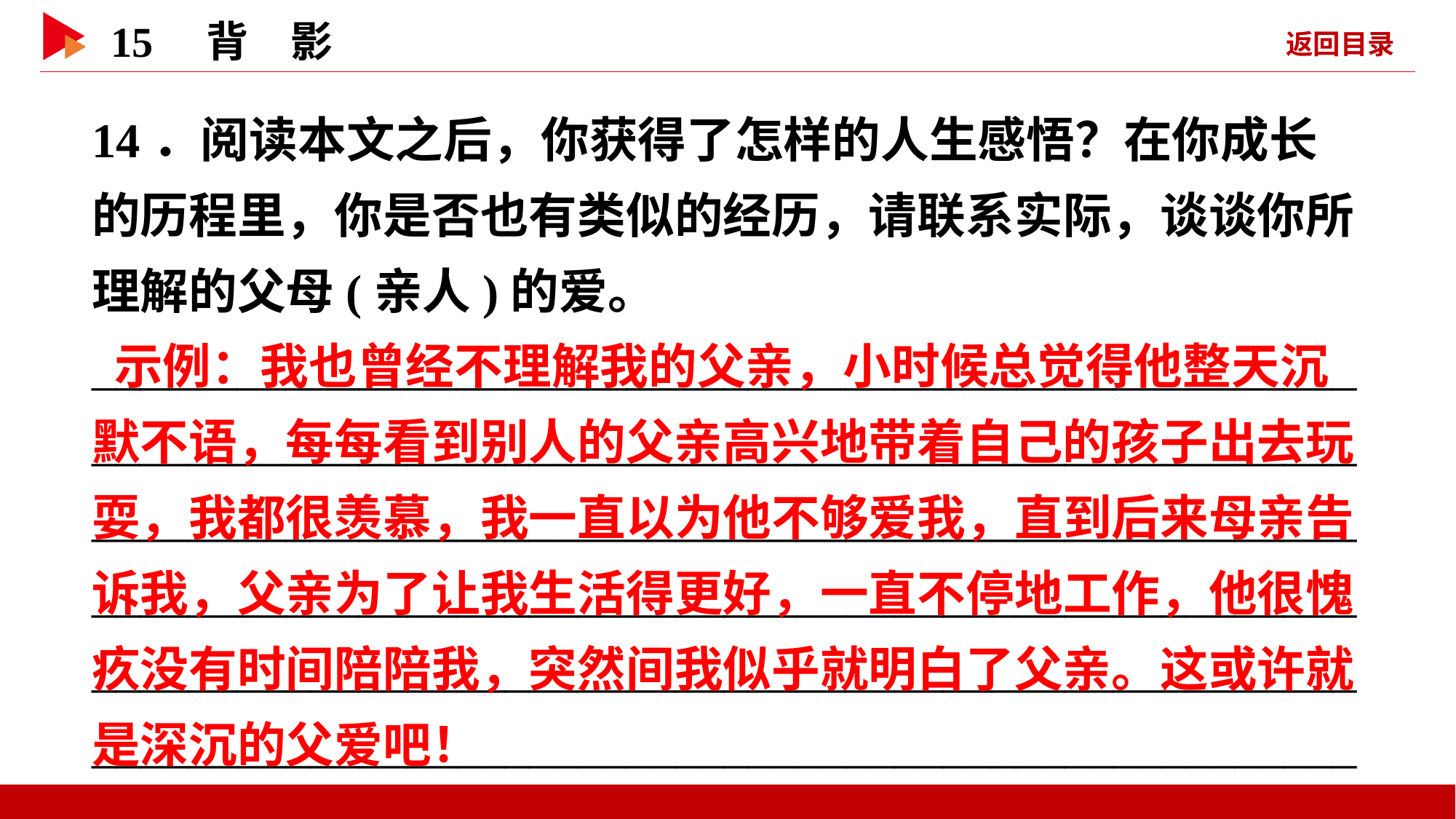

14．阅读本文之后，你获得了怎样的人生感悟？在你成长的历程里，你是否也有类似的经历，请联系实际，谈谈你所理解的父母(亲人)的爱。
________________________________________________________________________________________________________________________________________________________________________________________________________________________________________________________________________________________________________________________
 示例：我也曾经不理解我的父亲，小时候总觉得他整天沉默不语，每每看到别人的父亲高兴地带着自己的孩子出去玩耍，我都很羡慕，我一直以为他不够爱我，直到后来母亲告诉我，父亲为了让我生活得更好，一直不停地工作，他很愧疚没有时间陪陪我，突然间我似乎就明白了父亲。这或许就是深沉的父爱吧！